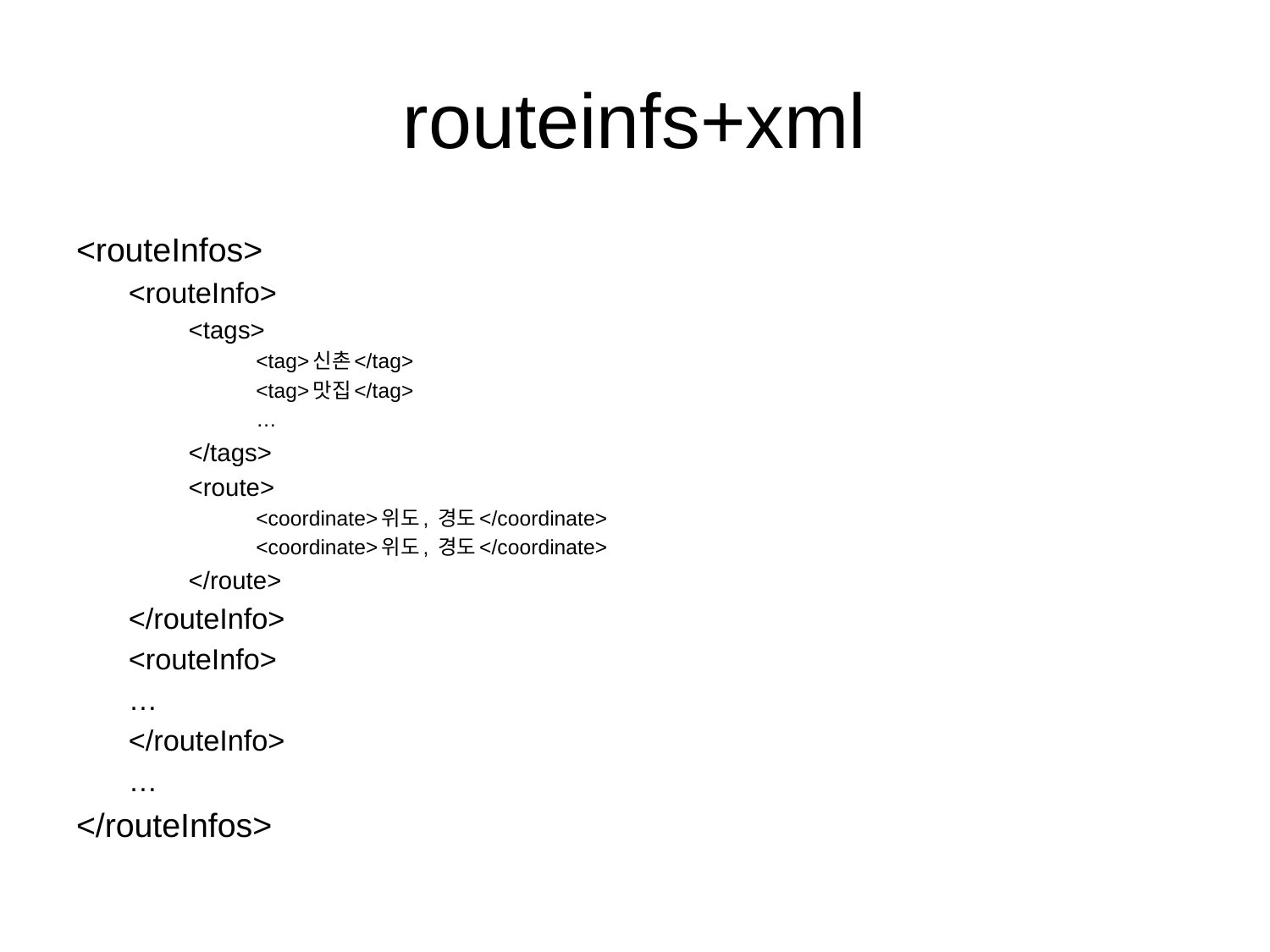

# routeinfs+xml
<routeInfos>
<routeInfo>
<tags>
<tag>신촌</tag>
<tag>맛집</tag>
…
</tags>
<route>
<coordinate>위도, 경도</coordinate>
<coordinate>위도, 경도</coordinate>
</route>
</routeInfo>
<routeInfo>
…
</routeInfo>
…
</routeInfos>